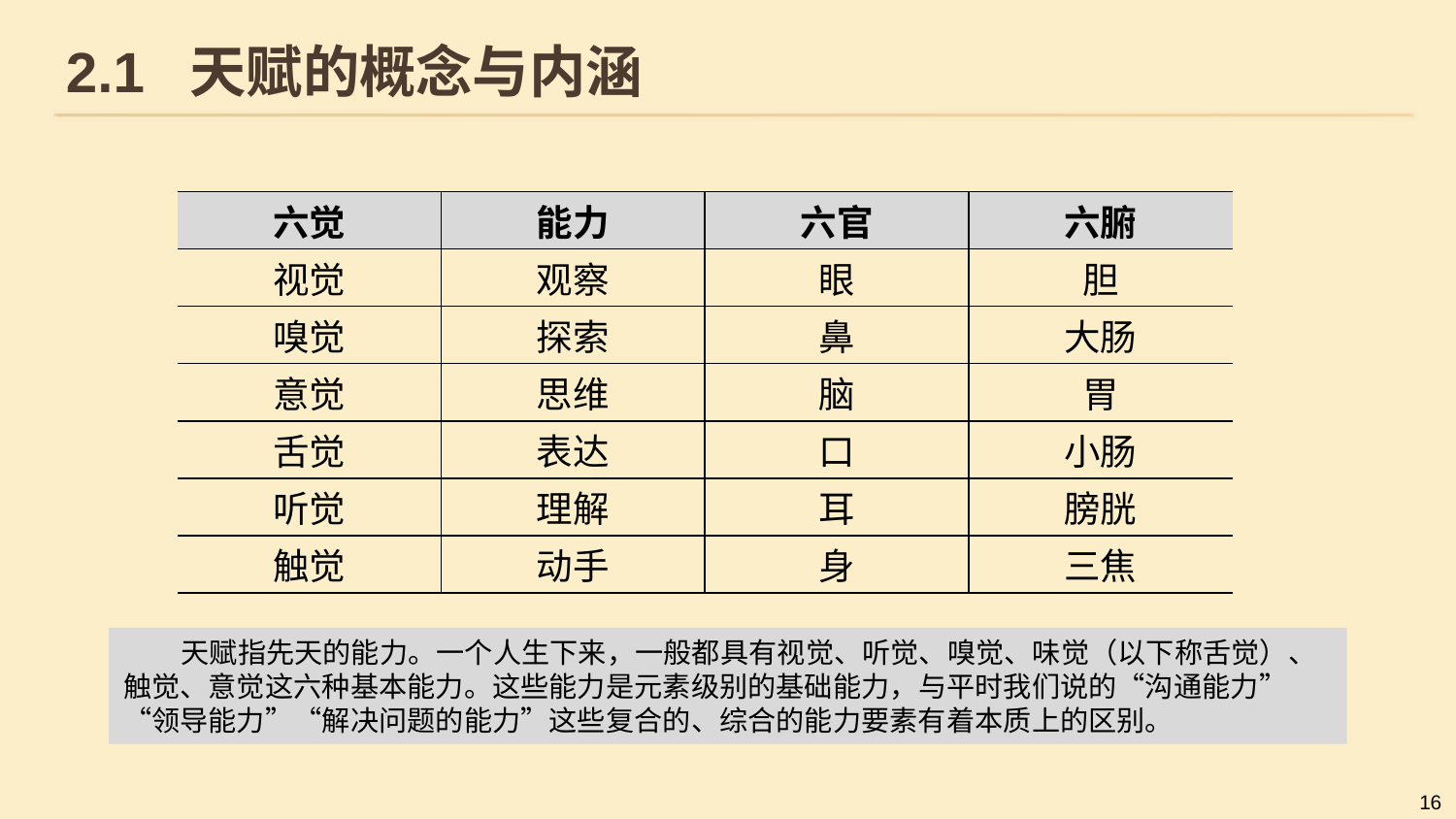

# 2.1  天赋的概念与内涵
| 六觉 | 能力 | 六官 | 六腑 |
| --- | --- | --- | --- |
| 视觉 | 观察 | 眼 | 胆 |
| 嗅觉 | 探索 | 鼻 | 大肠 |
| 意觉 | 思维 | 脑 | 胃 |
| 舌觉 | 表达 | 口 | 小肠 |
| 听觉 | 理解 | 耳 | 膀胱 |
| 触觉 | 动手 | 身 | 三焦 |
天赋指先天的能力。一个人生下来，一般都具有视觉、听觉、嗅觉、味觉（以下称舌觉）、触觉、意觉这六种基本能力。这些能力是元素级别的基础能力，与平时我们说的“沟通能力”“领导能力”“解决问题的能力”这些复合的、综合的能力要素有着本质上的区别。
16